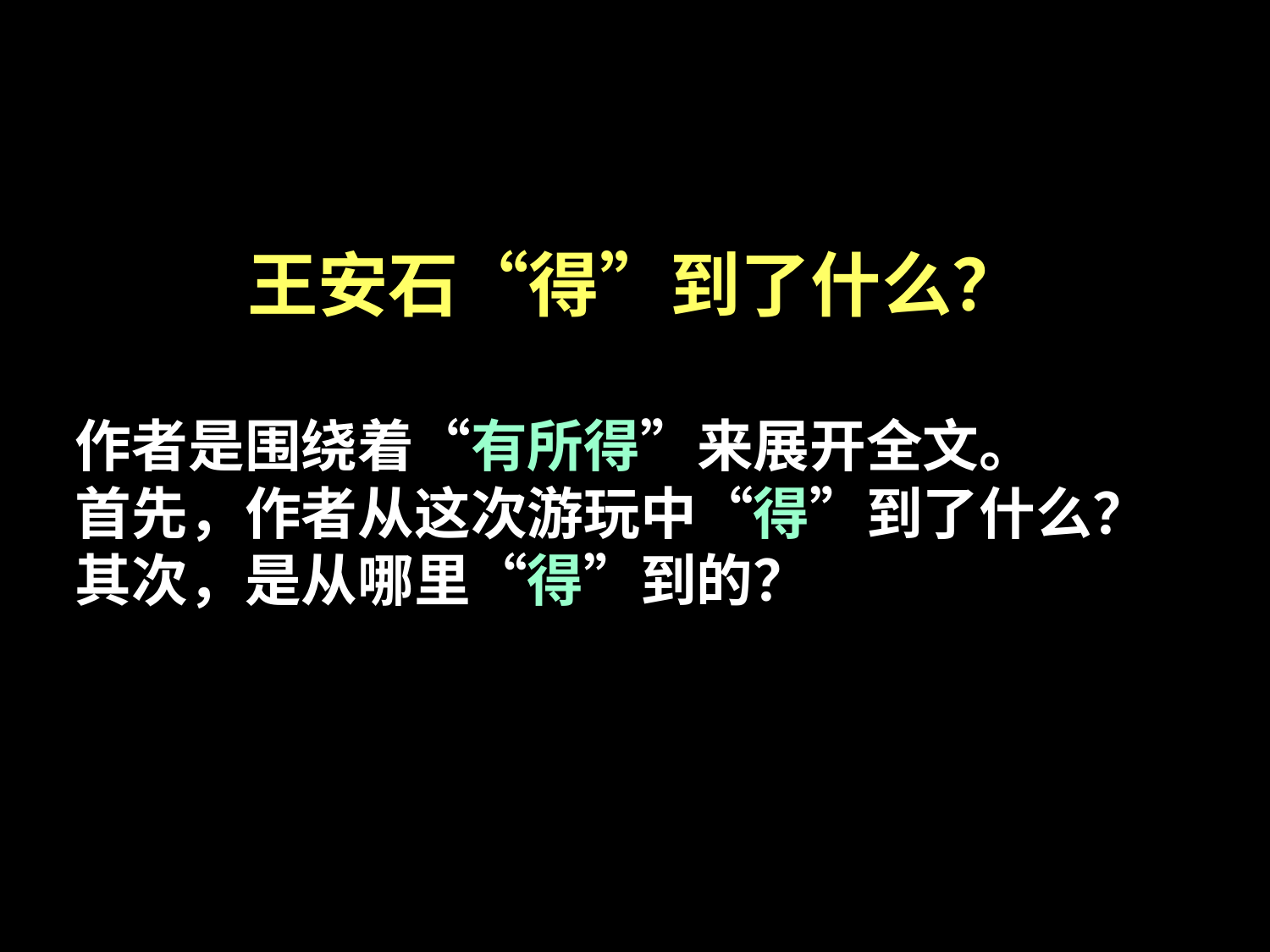

王安石“得”到了什么？
作者是围绕着“有所得”来展开全文。
首先，作者从这次游玩中“得”到了什么？
其次，是从哪里“得”到的？